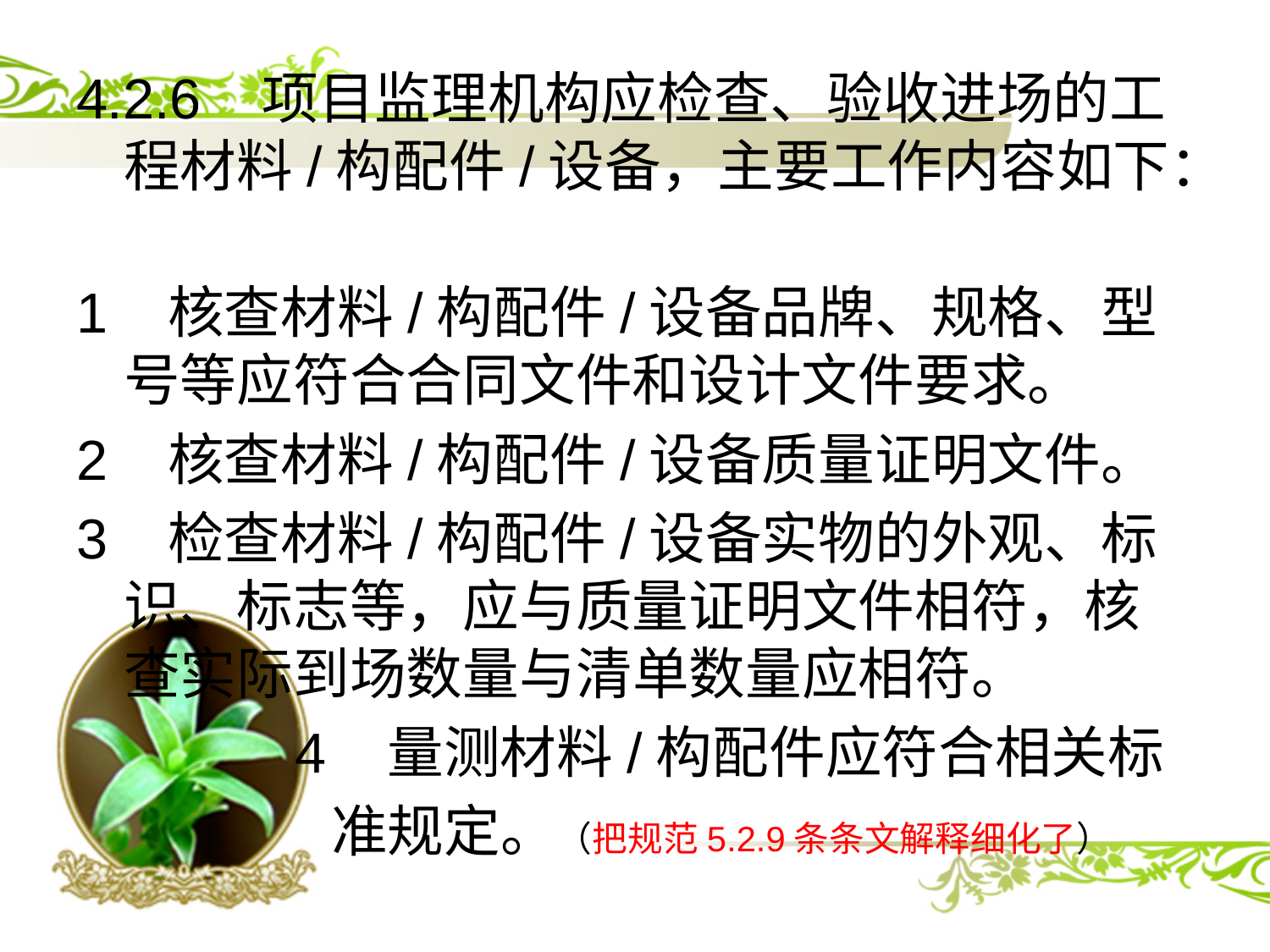

4.2.6   项目监理机构应检查、验收进场的工程材料/构配件/设备，主要工作内容如下：
1   核查材料/构配件/设备品牌、规格、型号等应符合合同文件和设计文件要求。
2   核查材料/构配件/设备质量证明文件。
3   检查材料/构配件/设备实物的外观、标识、标志等，应与质量证明文件相符，核查实际到场数量与清单数量应相符。
              4   量测材料/构配件应符合相关标
                   准规定。（把规范5.2.9条条文解释细化了）